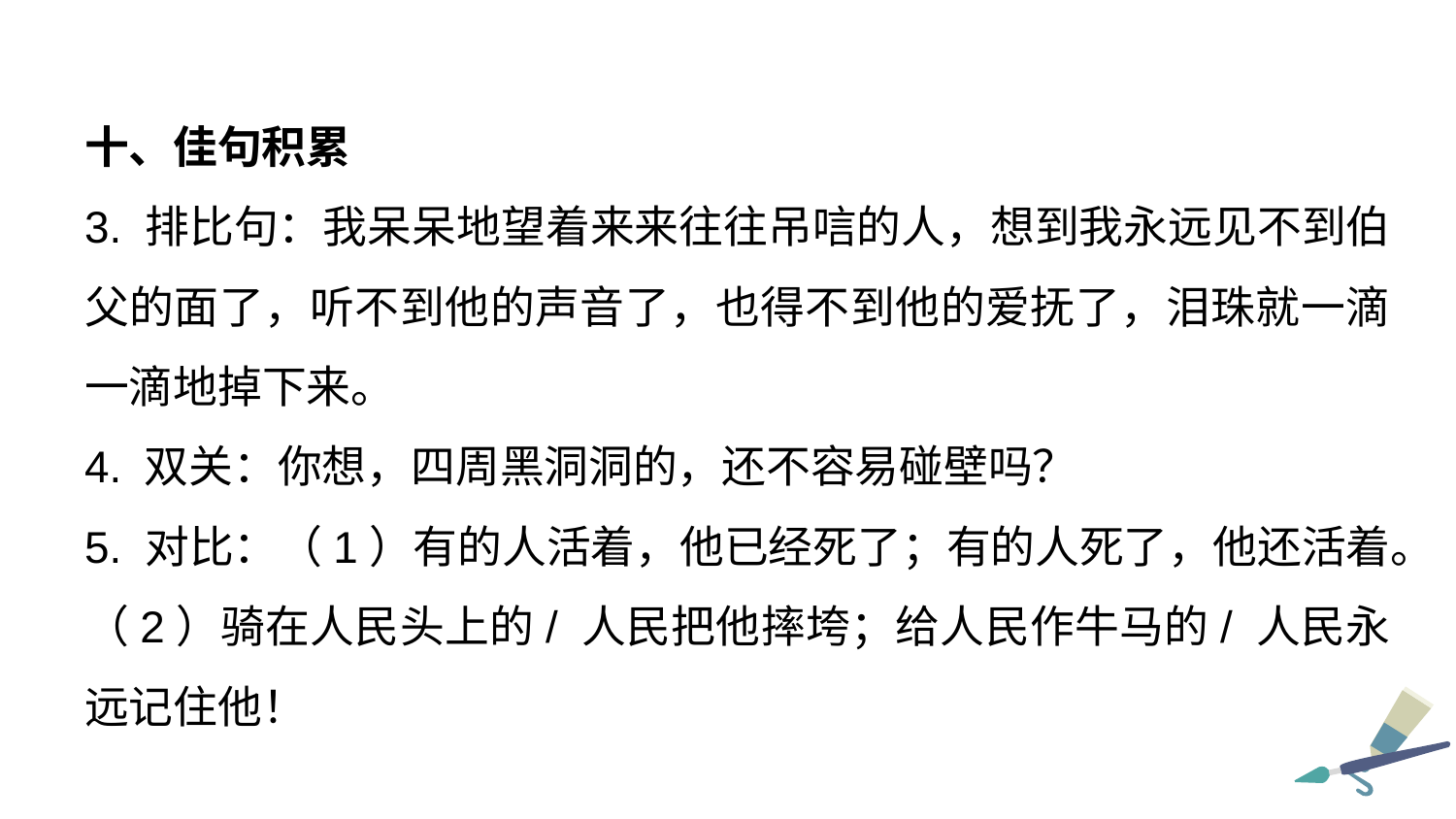

十、佳句积累
3. 排比句：我呆呆地望着来来往往吊唁的人，想到我永远见不到伯父的面了，听不到他的声音了，也得不到他的爱抚了，泪珠就一滴一滴地掉下来。
4. 双关：你想，四周黑洞洞的，还不容易碰壁吗？
5. 对比：（1）有的人活着，他已经死了；有的人死了，他还活着。
（2）骑在人民头上的/ 人民把他摔垮；给人民作牛马的/ 人民永远记住他！